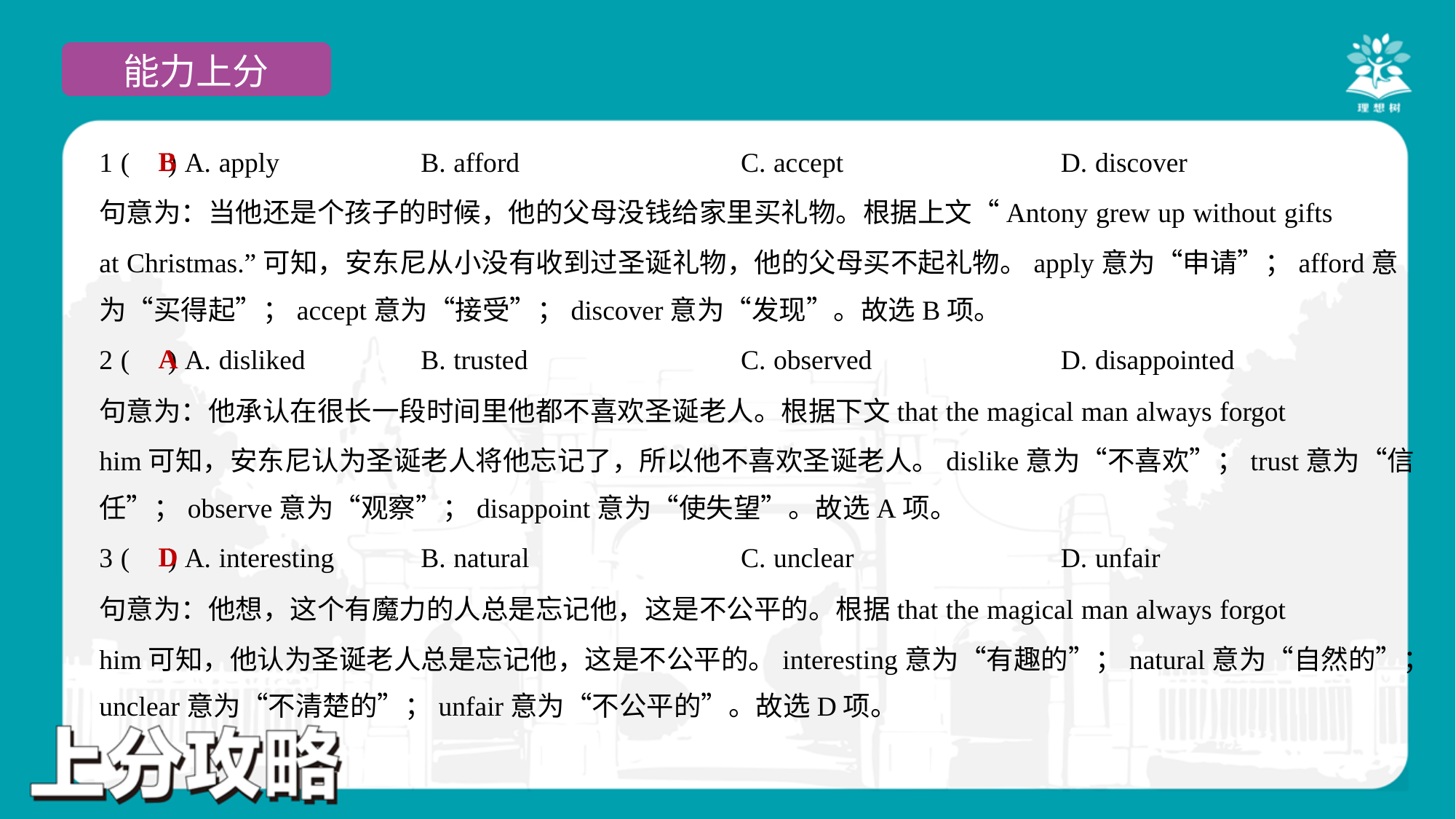

B
1 (     ) A. apply	B. afford	C. accept	D. discover
句意为：当他还是个孩子的时候，他的父母没钱给家里买礼物。根据上文“Antony grew up without gifts
at Christmas.”可知，安东尼从小没有收到过圣诞礼物，他的父母买不起礼物。apply意为“申请”；afford意
为“买得起”；accept意为“接受”；discover意为“发现”。故选B项。
A
2 (     ) A. disliked	B. trusted	C. observed	D. disappointed
句意为：他承认在很长一段时间里他都不喜欢圣诞老人。根据下文that the magical man always forgot
him可知，安东尼认为圣诞老人将他忘记了，所以他不喜欢圣诞老人。dislike意为“不喜欢”；trust意为“信
任”；observe意为“观察”；disappoint意为“使失望”。故选A项。
D
3 (     ) A. interesting	B. natural	C. unclear	D. unfair
句意为：他想，这个有魔力的人总是忘记他，这是不公平的。根据that the magical man always forgot
him可知，他认为圣诞老人总是忘记他，这是不公平的。interesting意为“有趣的”；natural意为“自然的”；
unclear意为“不清楚的”；unfair意为“不公平的”。故选D项。